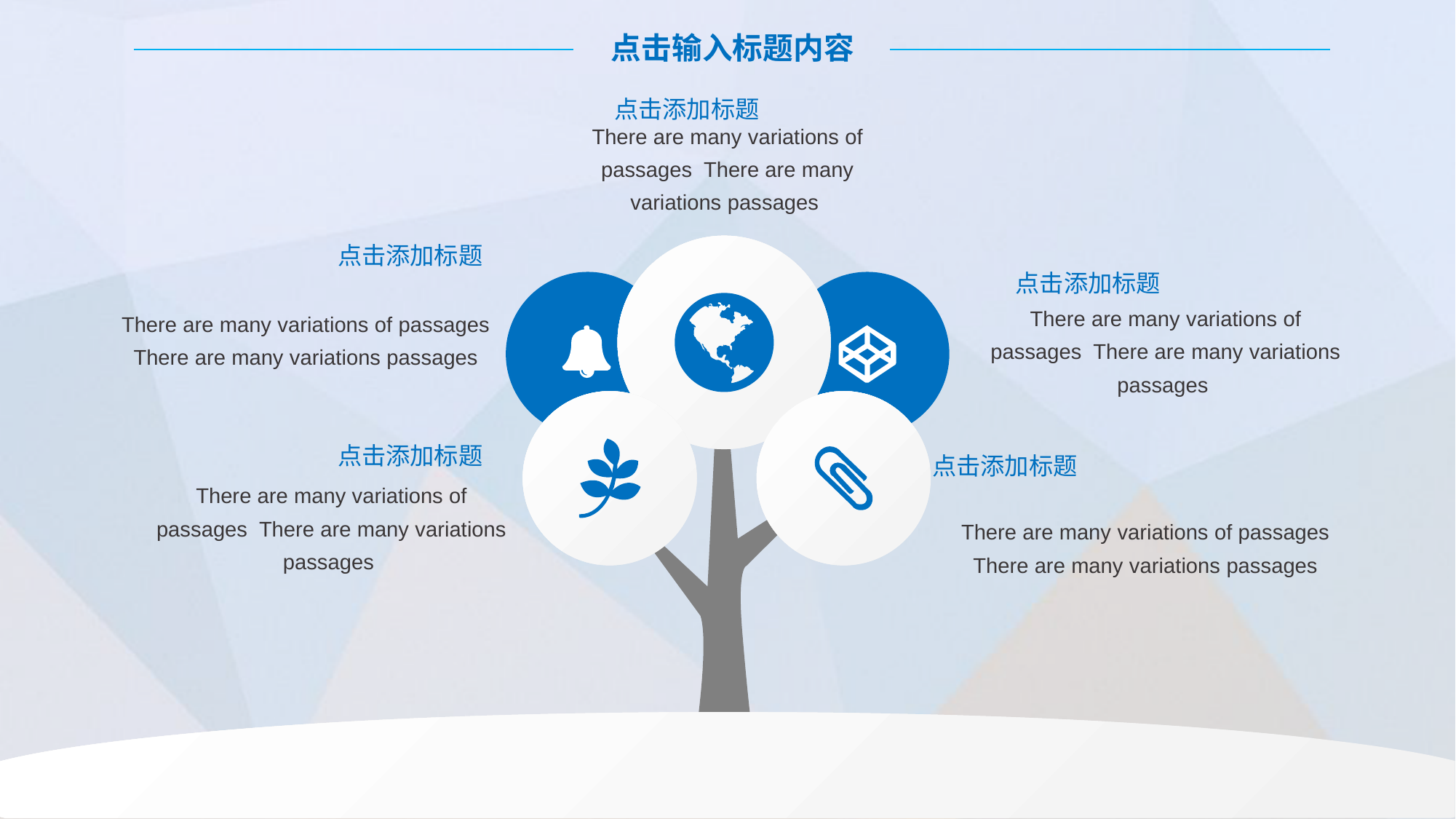

点击输入标题内容
There are many variations of passages  There are many variations passages
点击添加标题
点击添加标题
There are many variations of passages  There are many variations passages

点击添加标题
There are many variations of passages  There are many variations passages

点击添加标题
There are many variations of passages  There are many variations passages

点击添加标题
There are many variations of passages  There are many variations passages